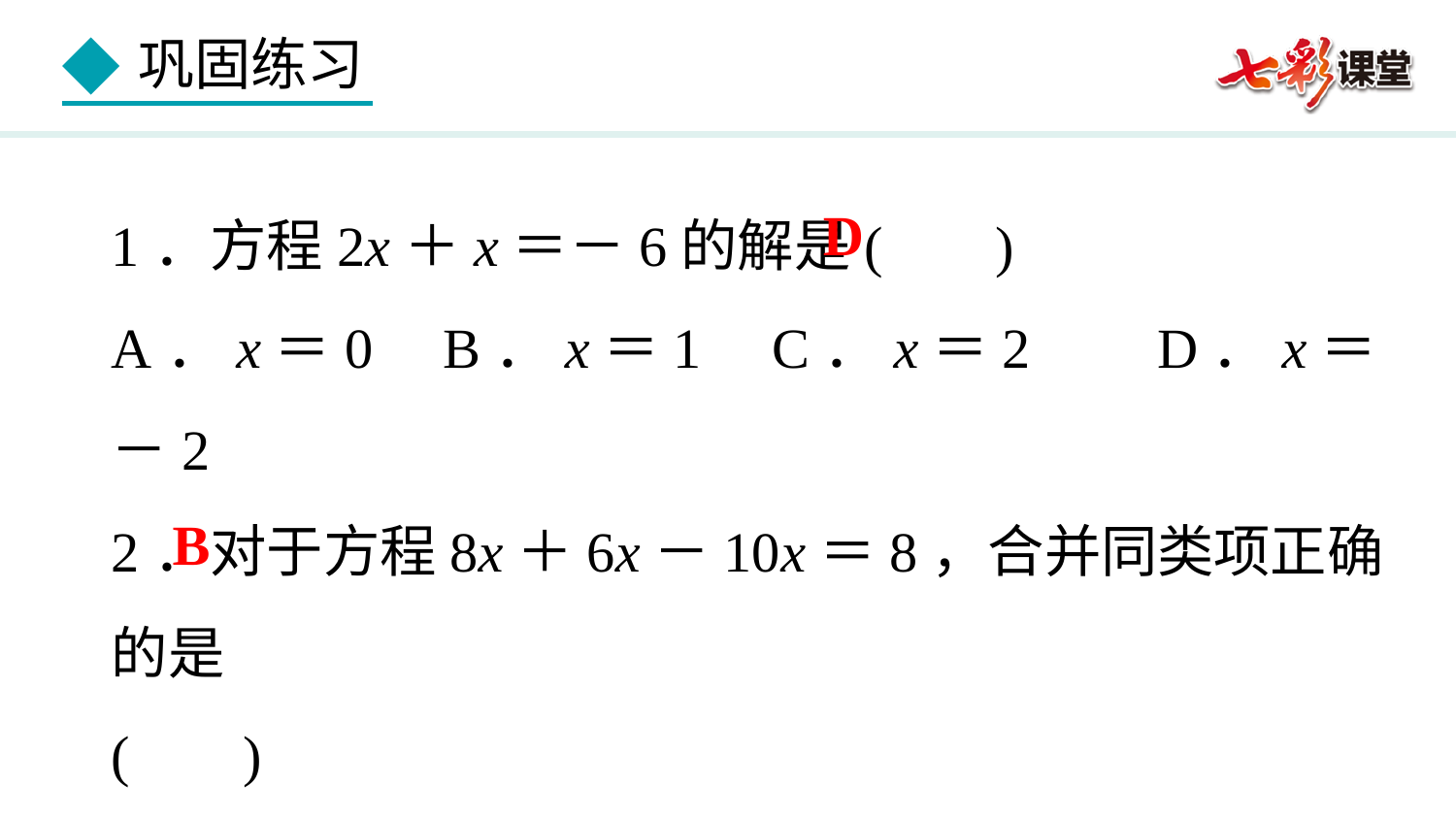

1．方程2x＋x＝－6的解是(        )
A．x＝0     B．x＝1     C．x＝2         D．x＝－2
2．对于方程8x＋6x－10x＝8，合并同类项正确的是
(        )
A．3x＝8    B．4x＝8   C．－4x＝8   D．2x＝8
D
B